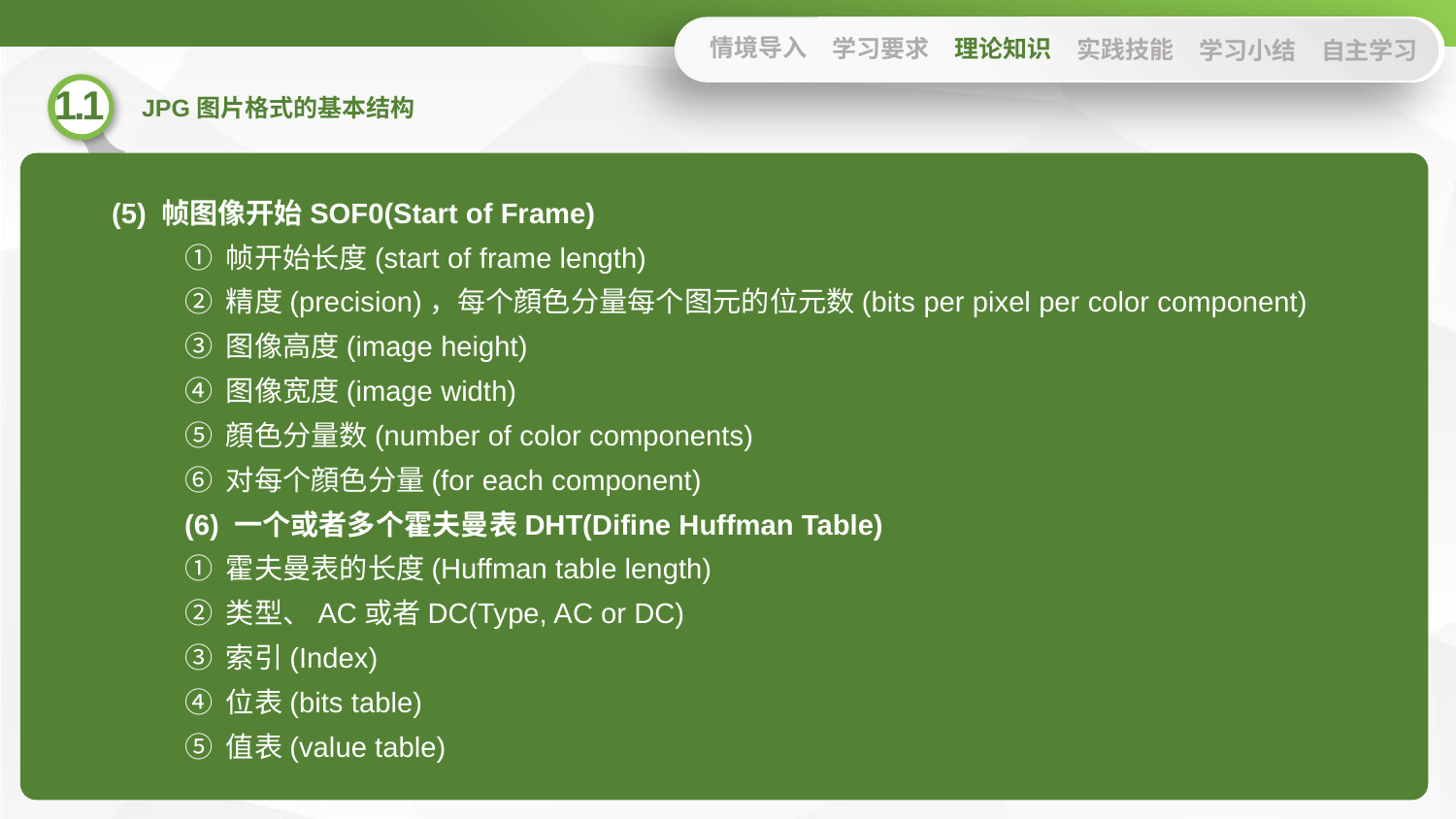

情境导入
学习要求
理论知识
实践技能
学习小结
自主学习
(5) 帧图像开始SOF0(Start of Frame)
① 帧开始长度(start of frame length)
② 精度(precision)，每个顔色分量每个图元的位元数(bits per pixel per color component)
③ 图像高度(image height)
④ 图像宽度(image width)
⑤ 顔色分量数(number of color components)
⑥ 对每个顔色分量(for each component)
(6) 一个或者多个霍夫曼表DHT(Difine Huffman Table)
① 霍夫曼表的长度(Huffman table length)
② 类型、AC或者DC(Type, AC or DC)
③ 索引(Index)
④ 位表(bits table)
⑤ 值表(value table)